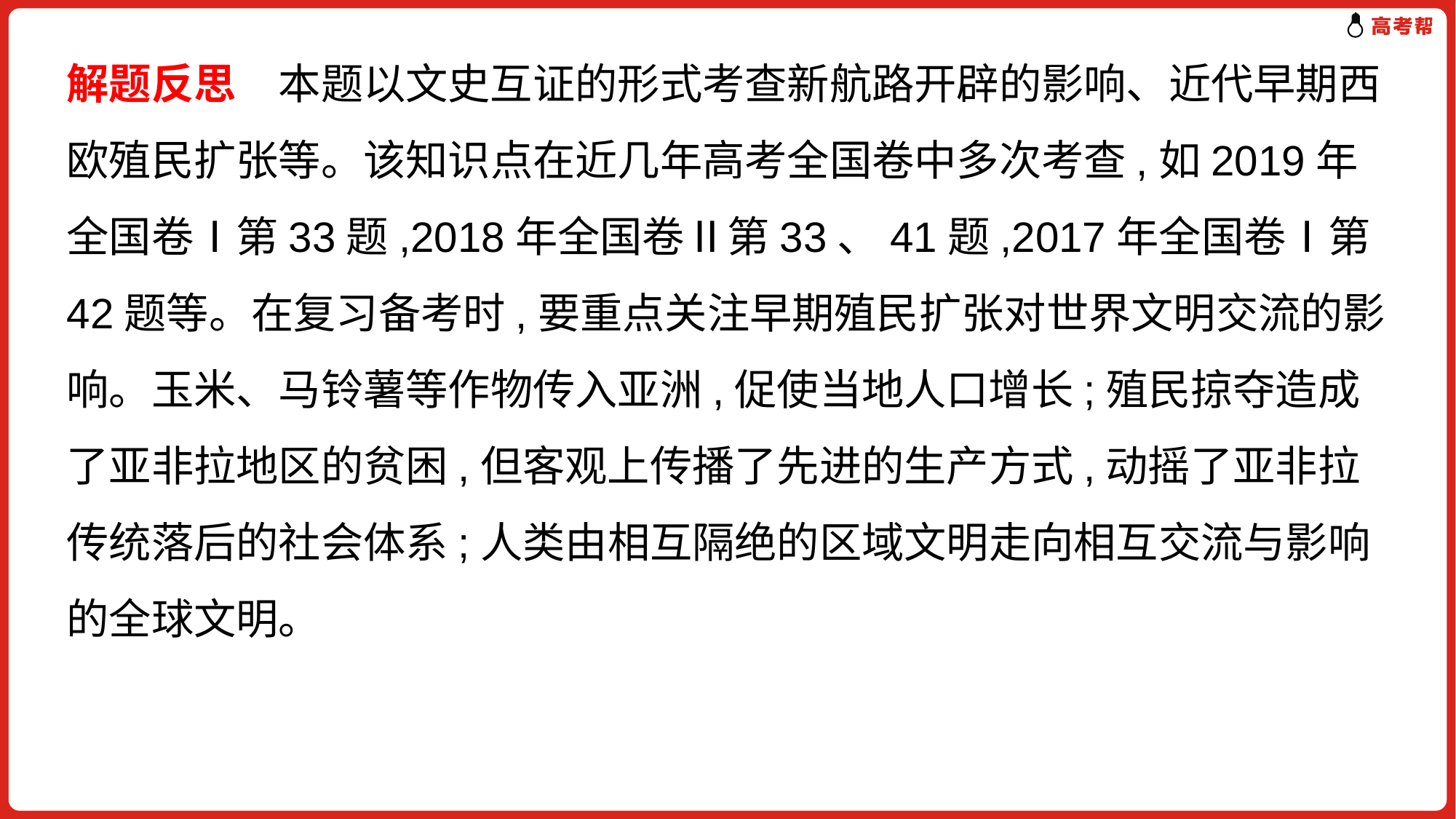

解题反思　本题以文史互证的形式考查新航路开辟的影响、近代早期西欧殖民扩张等。该知识点在近几年高考全国卷中多次考查,如2019年全国卷Ⅰ第33题,2018年全国卷Ⅱ第33、41题,2017年全国卷Ⅰ第42题等。在复习备考时,要重点关注早期殖民扩张对世界文明交流的影响。玉米、马铃薯等作物传入亚洲,促使当地人口增长;殖民掠夺造成了亚非拉地区的贫困,但客观上传播了先进的生产方式,动摇了亚非拉传统落后的社会体系;人类由相互隔绝的区域文明走向相互交流与影响的全球文明。